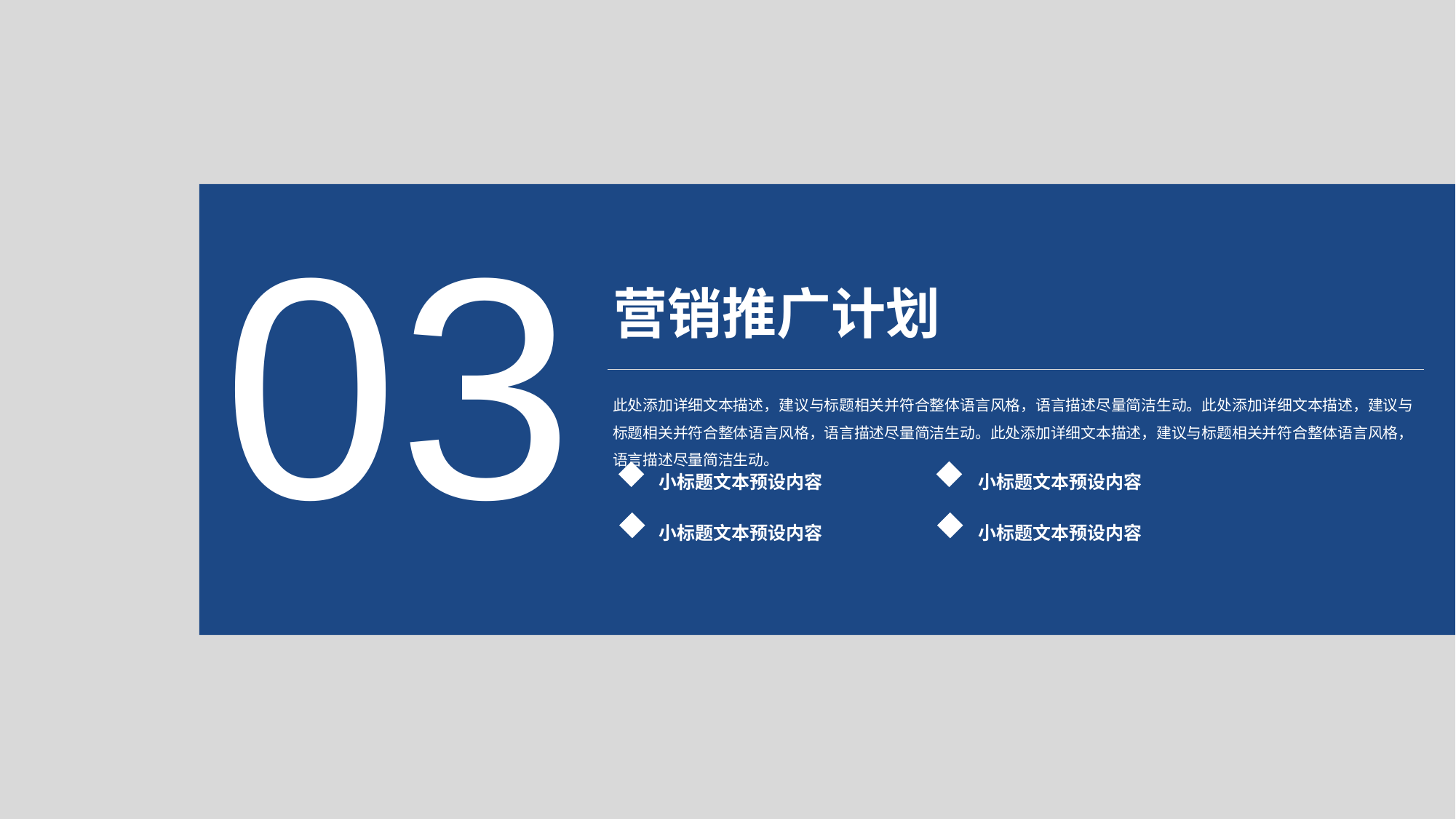

03

营销推广计划
此处添加详细文本描述，建议与标题相关并符合整体语言风格，语言描述尽量简洁生动。此处添加详细文本描述，建议与标题相关并符合整体语言风格，语言描述尽量简洁生动。此处添加详细文本描述，建议与标题相关并符合整体语言风格，语言描述尽量简洁生动。
小标题文本预设内容

小标题文本预设内容

小标题文本预设内容

小标题文本预设内容